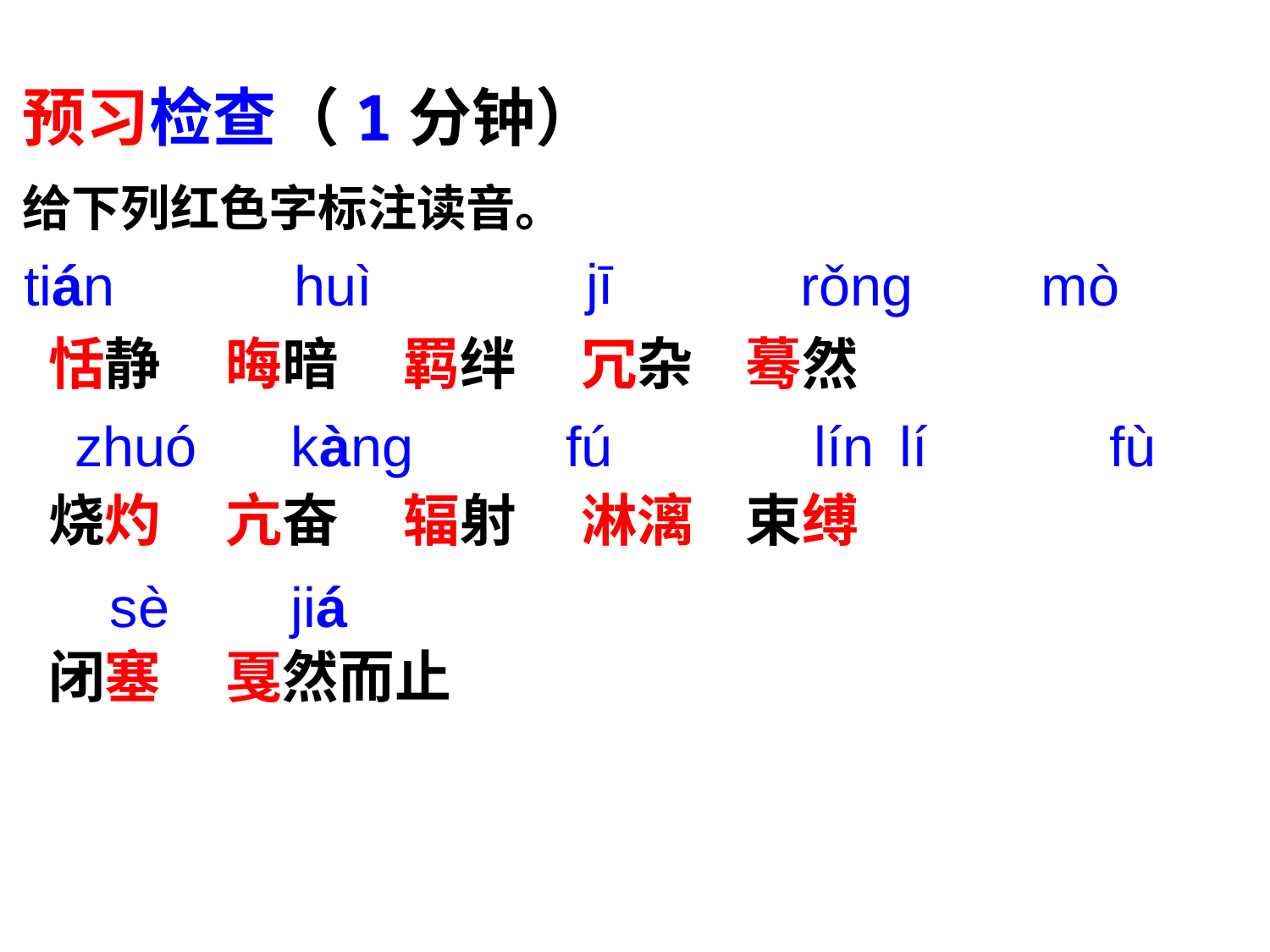

预习检查（1分钟）
给下列红色字标注读音。
jī
rǒng
huì
mò
tián
恬静     晦暗     羁绊     冗杂    蓦然
烧灼     亢奋     辐射     淋漓    束缚
闭塞     戛然而止
zhuó
kàng
fú
lín
lí
fù
sè
jiá